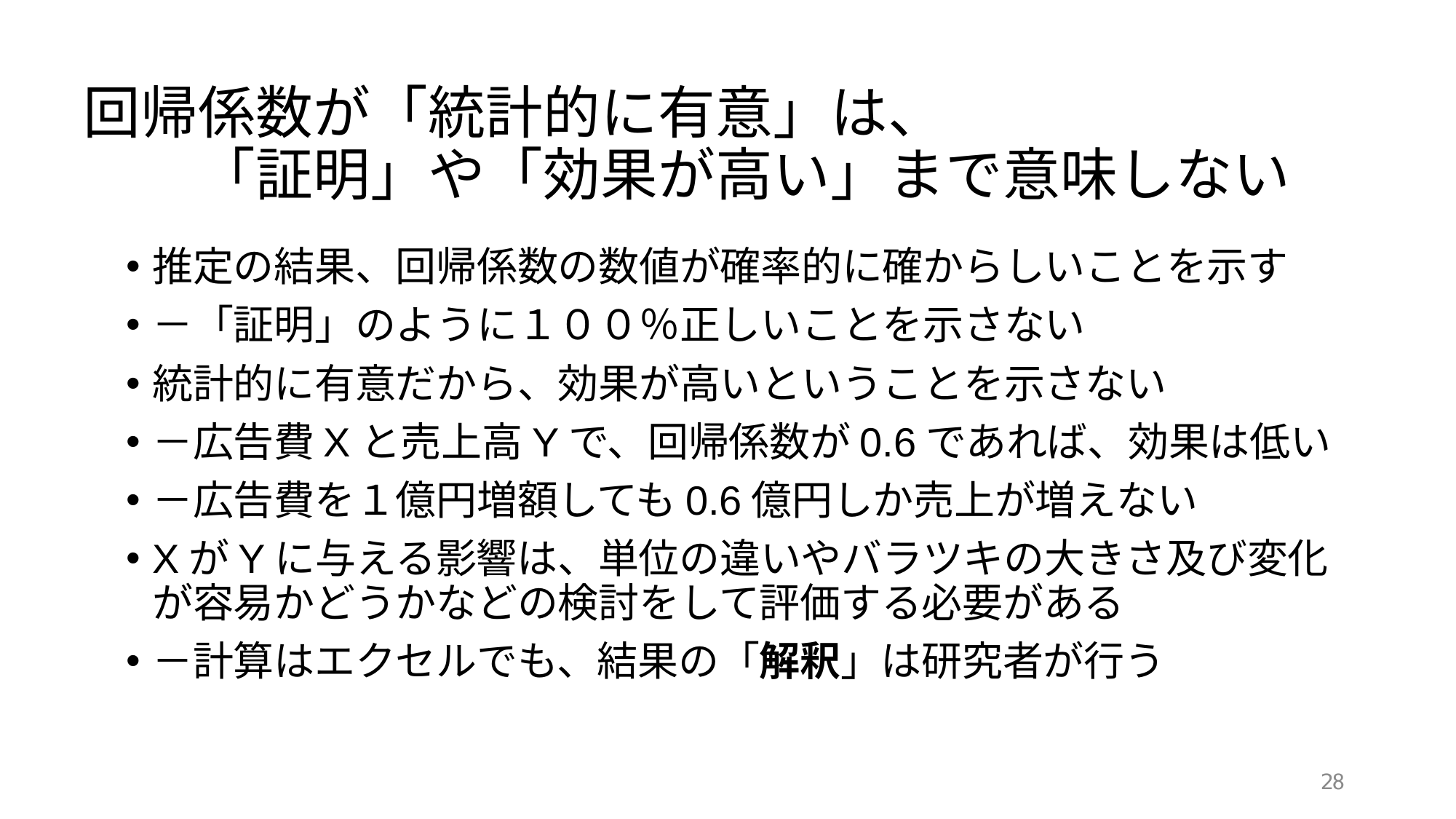

# 回帰係数が「統計的に有意」は、 　　「証明」や「効果が高い」まで意味しない
推定の結果、回帰係数の数値が確率的に確からしいことを示す
－「証明」のように１００％正しいことを示さない
統計的に有意だから、効果が高いということを示さない
－広告費Xと売上高Yで、回帰係数が0.6であれば、効果は低い
－広告費を１億円増額しても0.6億円しか売上が増えない
XがYに与える影響は、単位の違いやバラツキの大きさ及び変化が容易かどうかなどの検討をして評価する必要がある
－計算はエクセルでも、結果の「解釈」は研究者が行う

28